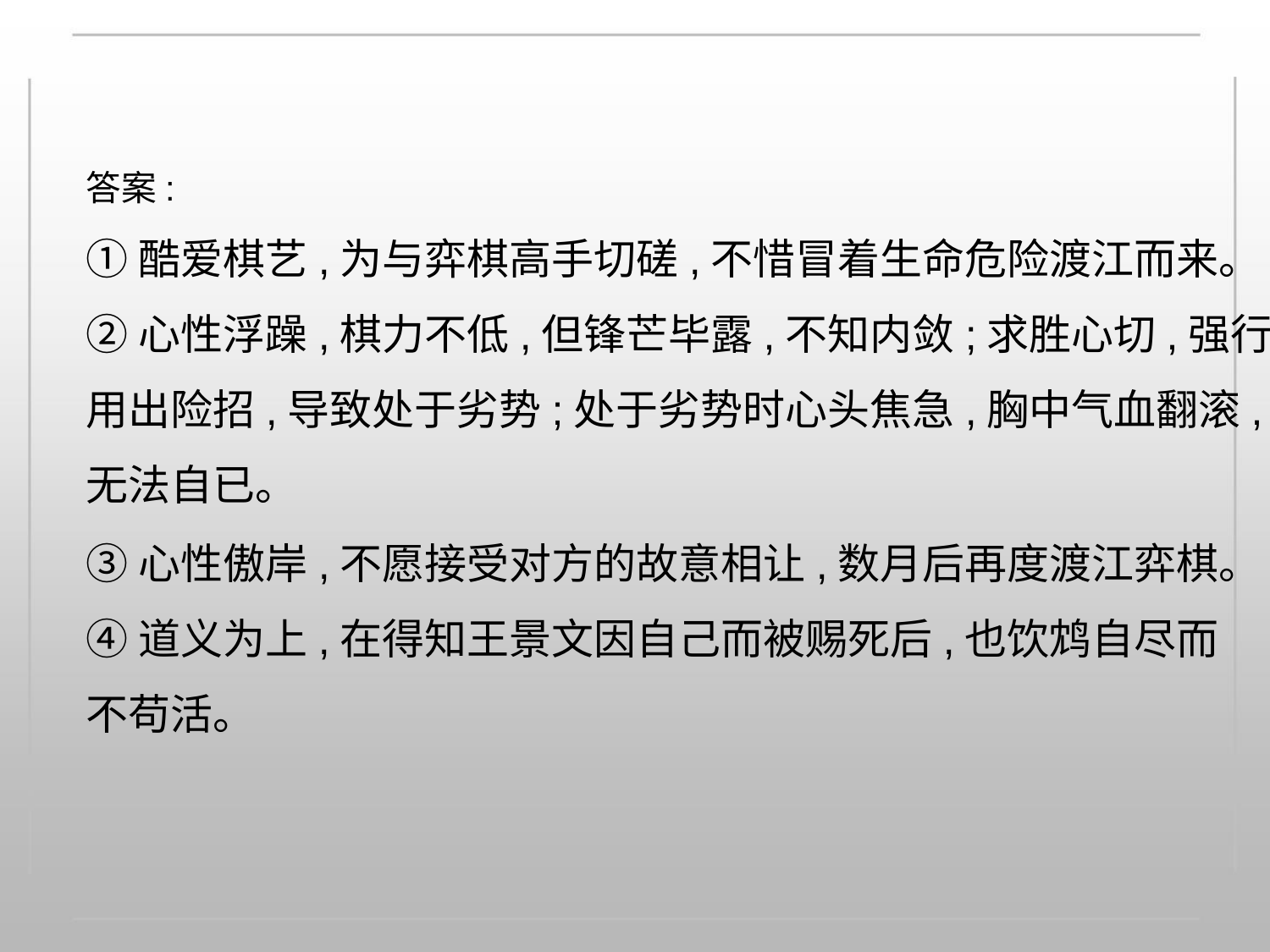

答案:
①酷爱棋艺,为与弈棋高手切磋,不惜冒着生命危险渡江而来。
②心性浮躁,棋力不低,但锋芒毕露,不知内敛;求胜心切,强行
用出险招,导致处于劣势;处于劣势时心头焦急,胸中气血翻滚,
无法自已。
③心性傲岸,不愿接受对方的故意相让,数月后再度渡江弈棋。
④道义为上,在得知王景文因自己而被赐死后,也饮鸩自尽而
不苟活。